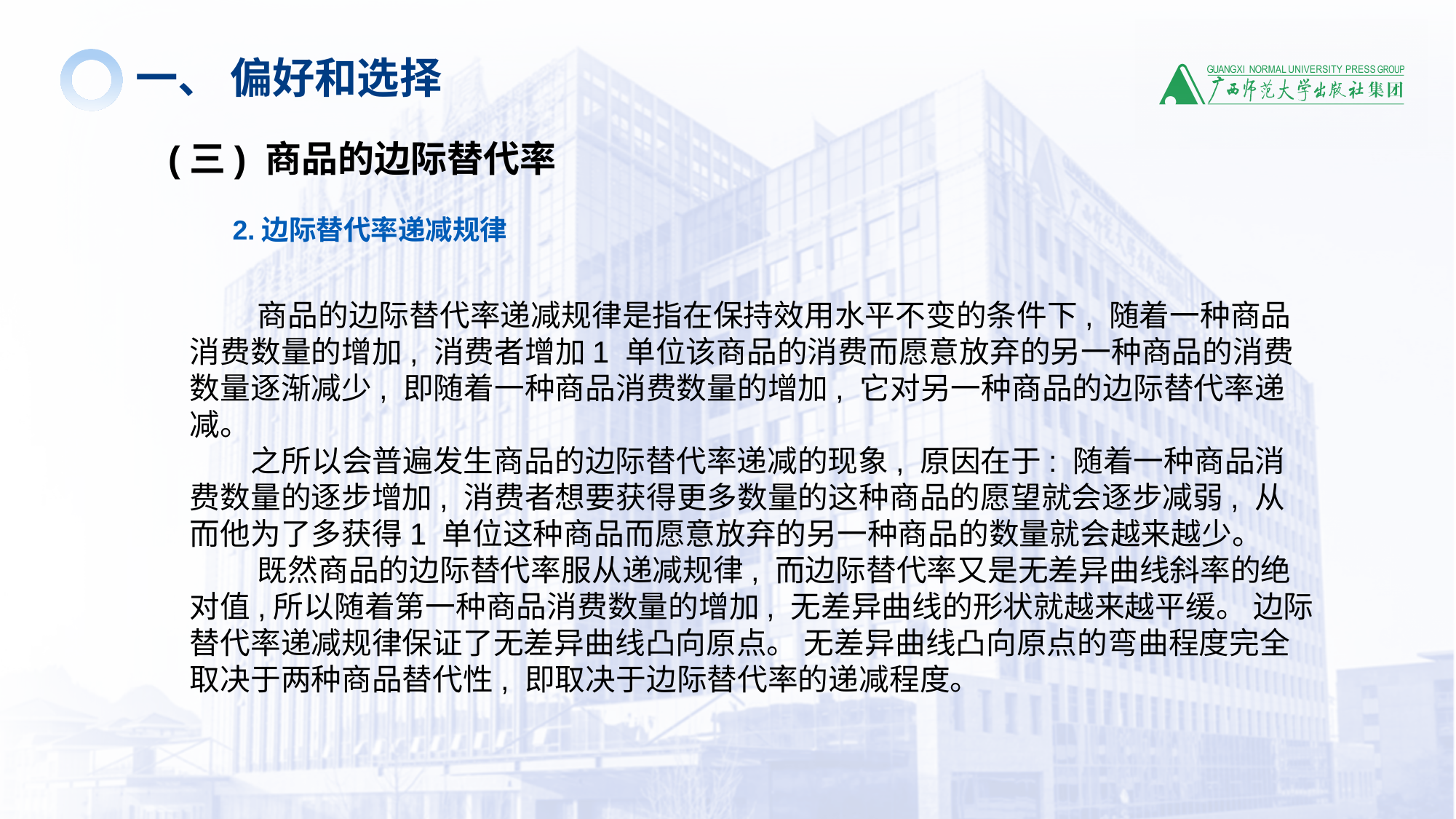

一、 偏好和选择

(三) 商品的边际替代率
2.边际替代率递减规律
         商品的边际替代率递减规律是指在保持效用水平不变的条件下, 随着一种商品消费数量的增加, 消费者增加1 单位该商品的消费而愿意放弃的另一种商品的消费数量逐渐减少, 即随着一种商品消费数量的增加, 它对另一种商品的边际替代率递减。
        之所以会普遍发生商品的边际替代率递减的现象, 原因在于: 随着一种商品消费数量的逐步增加, 消费者想要获得更多数量的这种商品的愿望就会逐步减弱, 从而他为了多获得1 单位这种商品而愿意放弃的另一种商品的数量就会越来越少。
         既然商品的边际替代率服从递减规律, 而边际替代率又是无差异曲线斜率的绝对值,所以随着第一种商品消费数量的增加, 无差异曲线的形状就越来越平缓。 边际替代率递减规律保证了无差异曲线凸向原点。 无差异曲线凸向原点的弯曲程度完全取决于两种商品替代性, 即取决于边际替代率的递减程度。